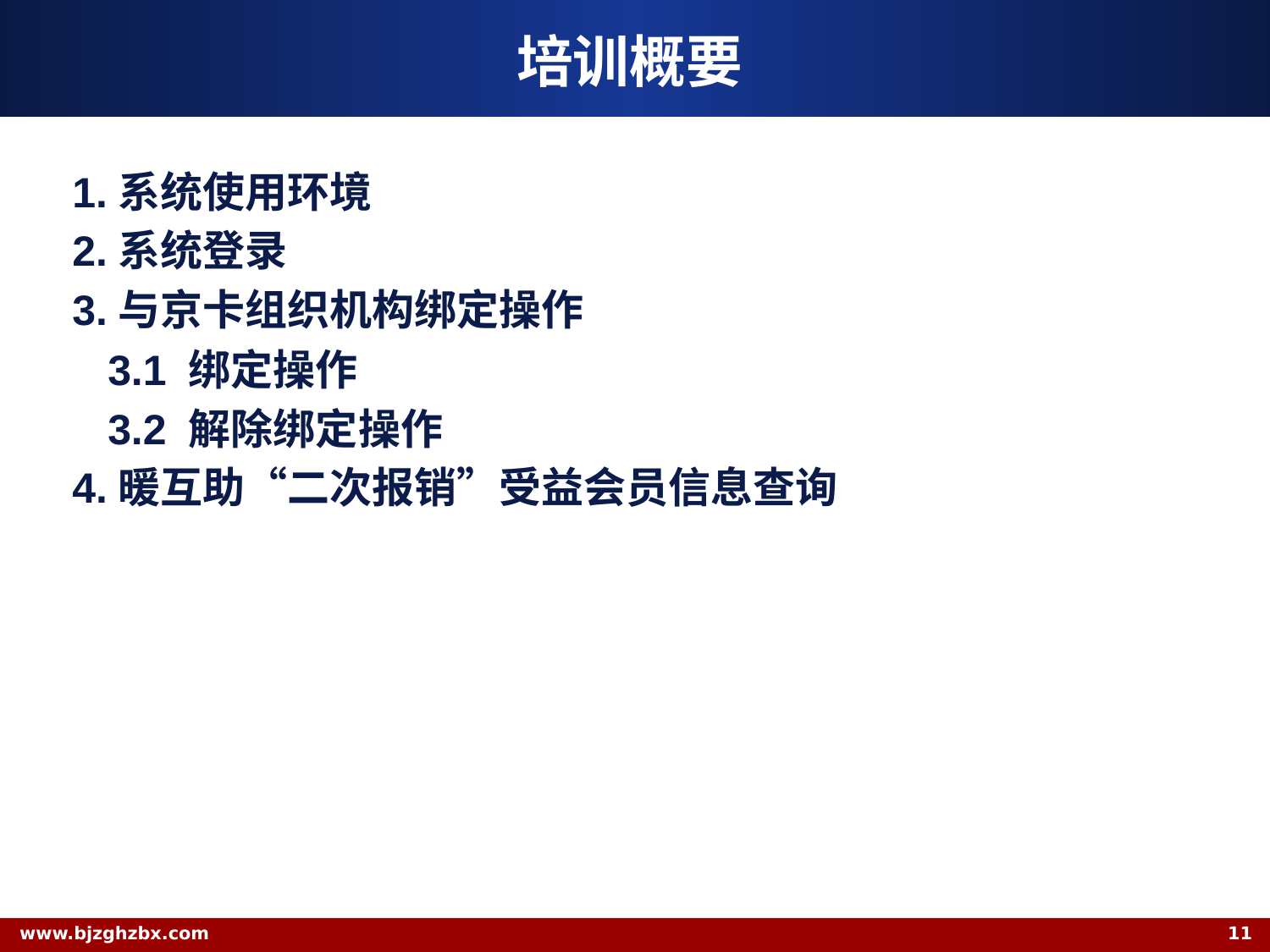

# 培训概要
1.系统使用环境
2.系统登录
3.与京卡组织机构绑定操作
   3.1 绑定操作
   3.2 解除绑定操作
4.暖互助“二次报销”受益会员信息查询

www.bjzghzbx.com                                                                                                                                                                      11